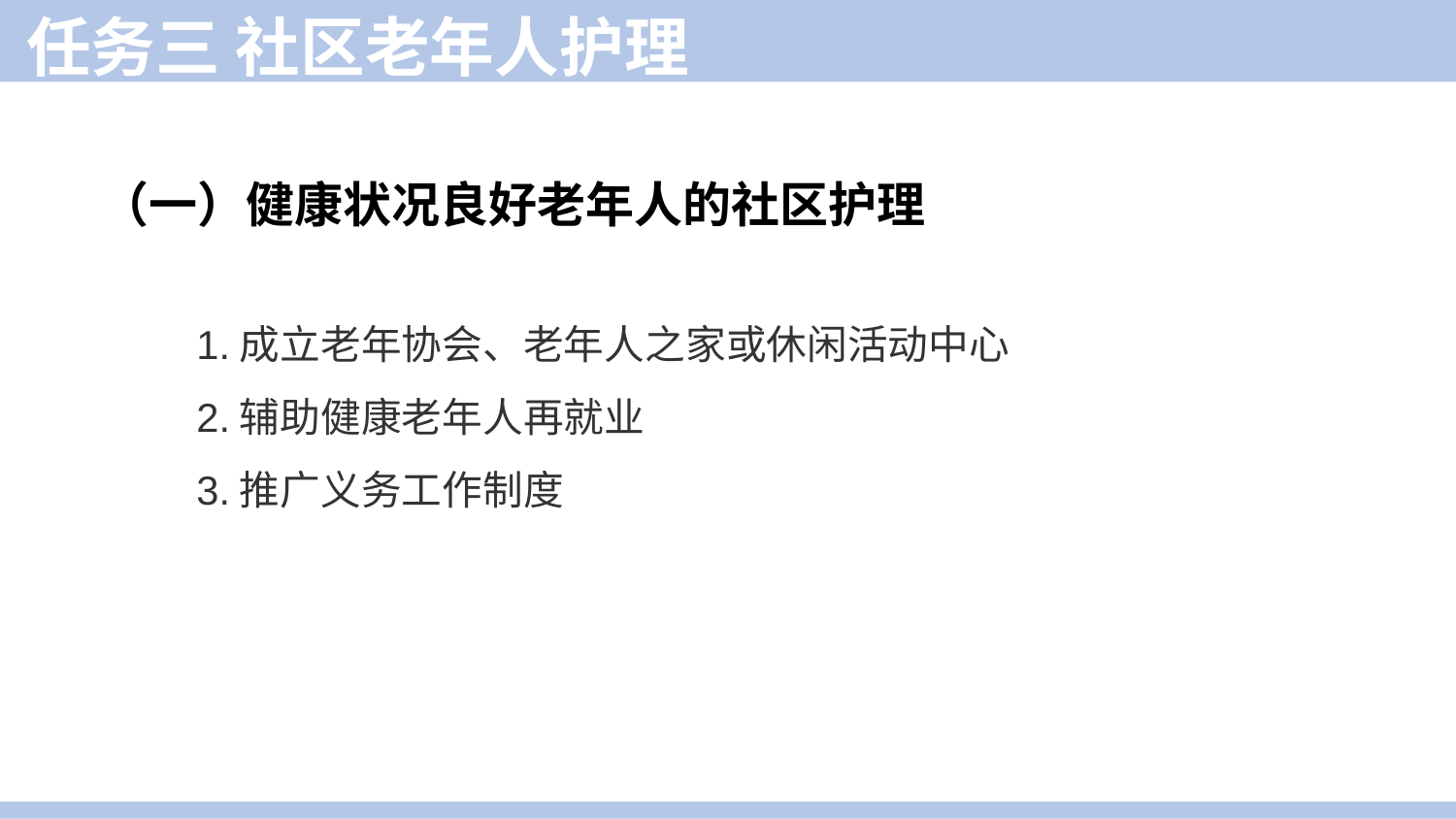

任务三 社区老年人护理
（一）健康状况良好老年人的社区护理
1.成立老年协会、老年人之家或休闲活动中心
2.辅助健康老年人再就业
3.推广义务工作制度